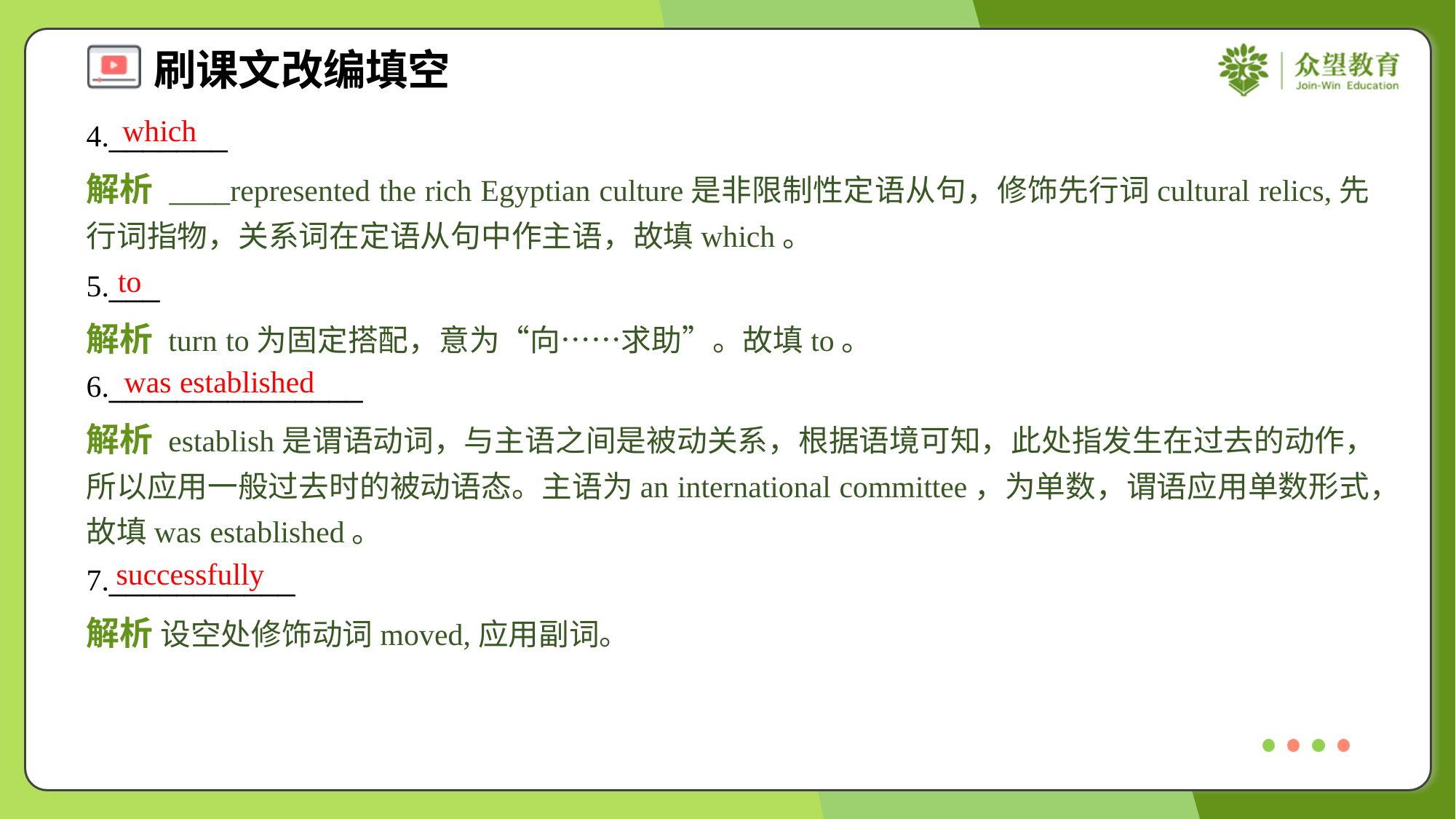

which
4._______
解析 ____represented the rich Egyptian culture是非限制性定语从句，修饰先行词cultural relics,先行词指物，关系词在定语从句中作主语，故填which。
to
5.___
解析 turn to为固定搭配，意为“向……求助”。故填to。
was established
6._______________
解析 establish是谓语动词，与主语之间是被动关系，根据语境可知，此处指发生在过去的动作，所以应用一般过去时的被动语态。主语为an international committee，为单数，谓语应用单数形式，故填was established。
successfully
7.___________
解析 设空处修饰动词moved,应用副词。